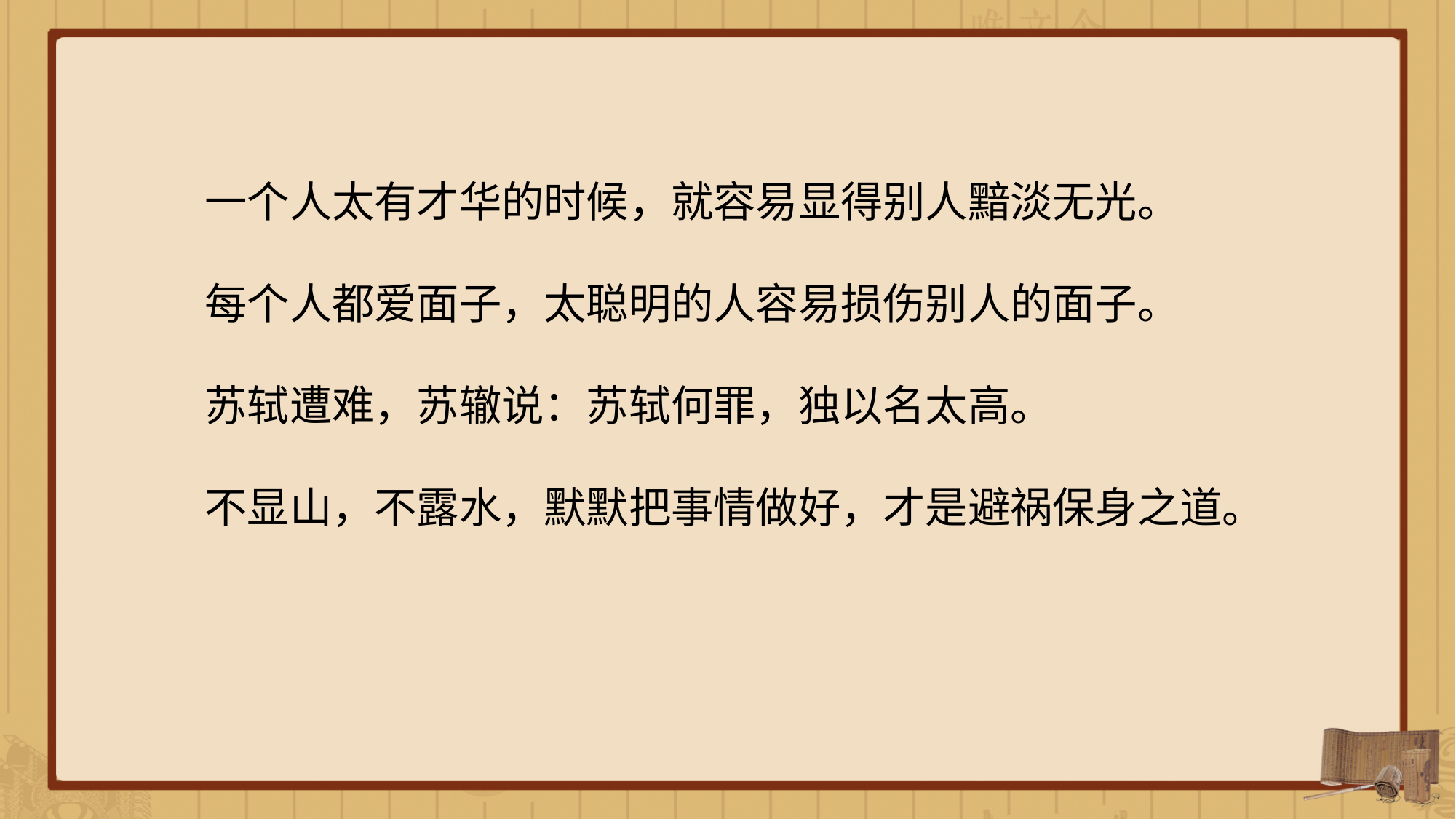

一个人太有才华的时候，就容易显得别人黯淡无光。
每个人都爱面子，太聪明的人容易损伤别人的面子。
苏轼遭难，苏辙说：苏轼何罪，独以名太高。
不显山，不露水，默默把事情做好，才是避祸保身之道。